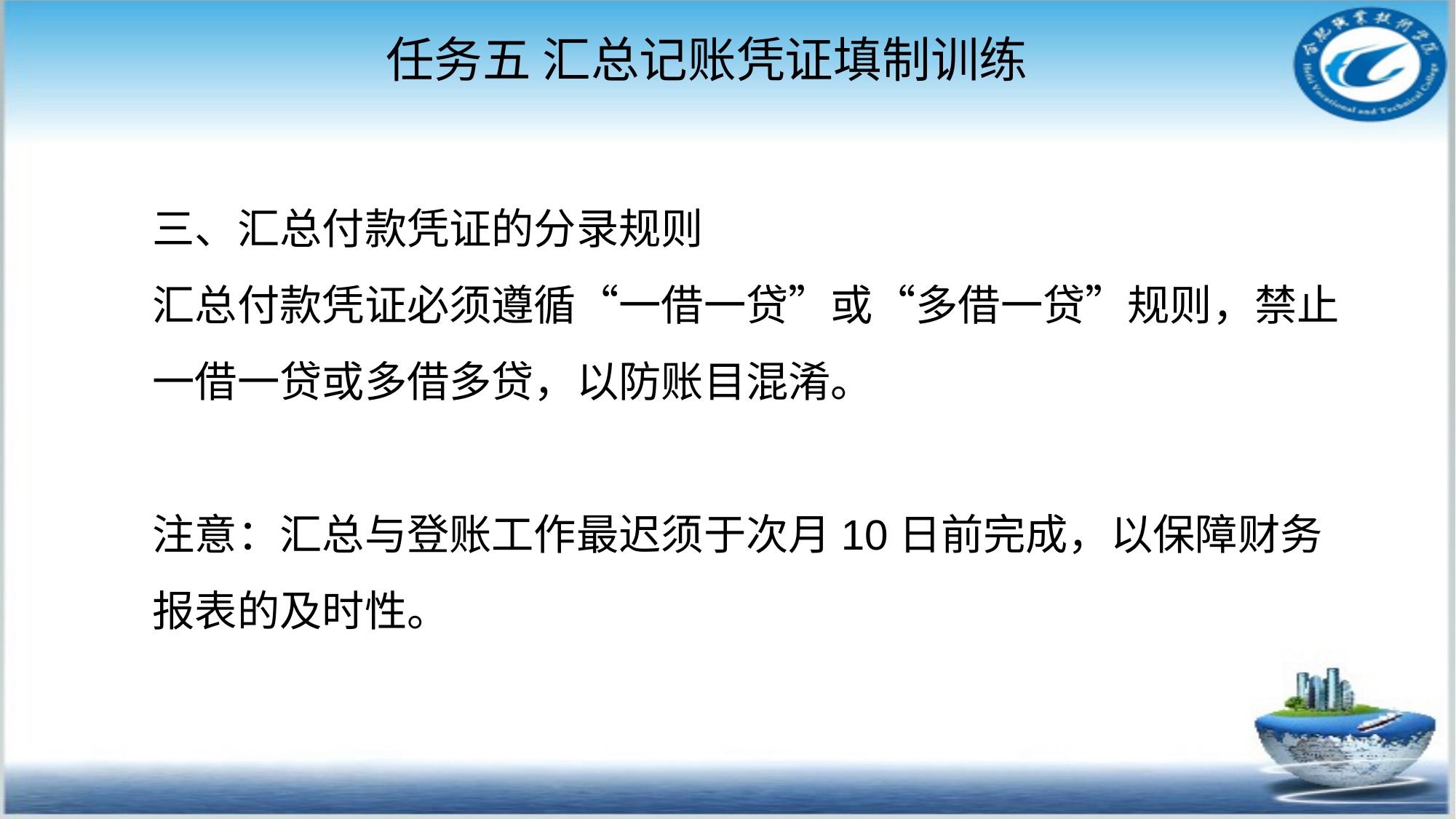

任务五 汇总记账凭证填制训练
三、汇总付款凭证的分录规则
汇总付款凭证必须遵循“一借一贷”或“多借一贷”规则，禁止一借一贷或多借多贷，以防账目混淆。

注意：汇总与登账工作最迟须于次月10日前完成，以保障财务报表的及时性。